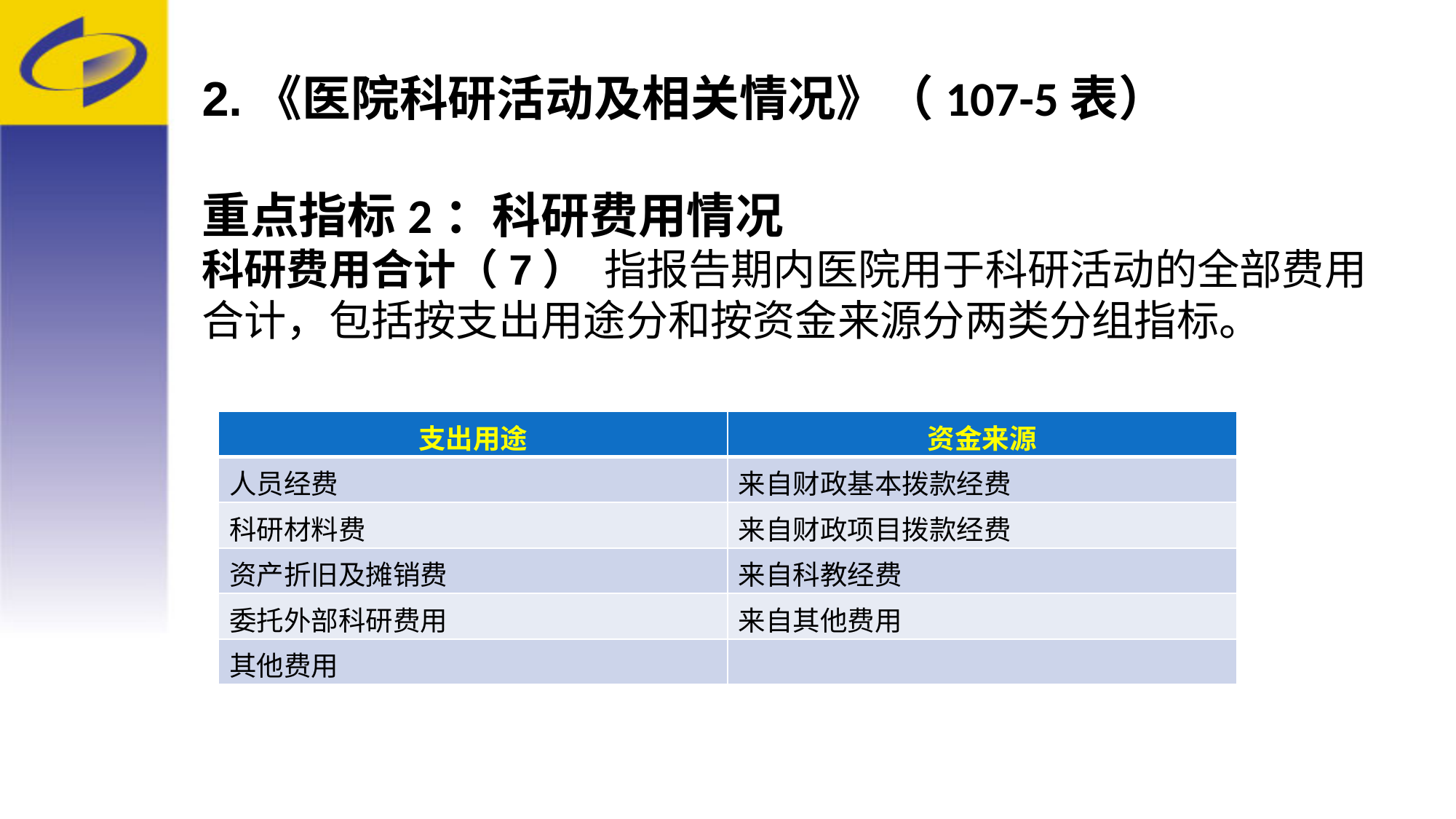

2.《医院科研活动及相关情况》（107-5表）

重点指标2：科研费用情况
科研费用合计（7）  指报告期内医院用于科研活动的全部费用合计，包括按支出用途分和按资金来源分两类分组指标。

| 支出用途 | 资金来源 |
| --- | --- |
| 人员经费 | 来自财政基本拨款经费 |
| 科研材料费 | 来自财政项目拨款经费 |
| 资产折旧及摊销费 | 来自科教经费 |
| 委托外部科研费用 | 来自其他费用 |
| 其他费用 |  |